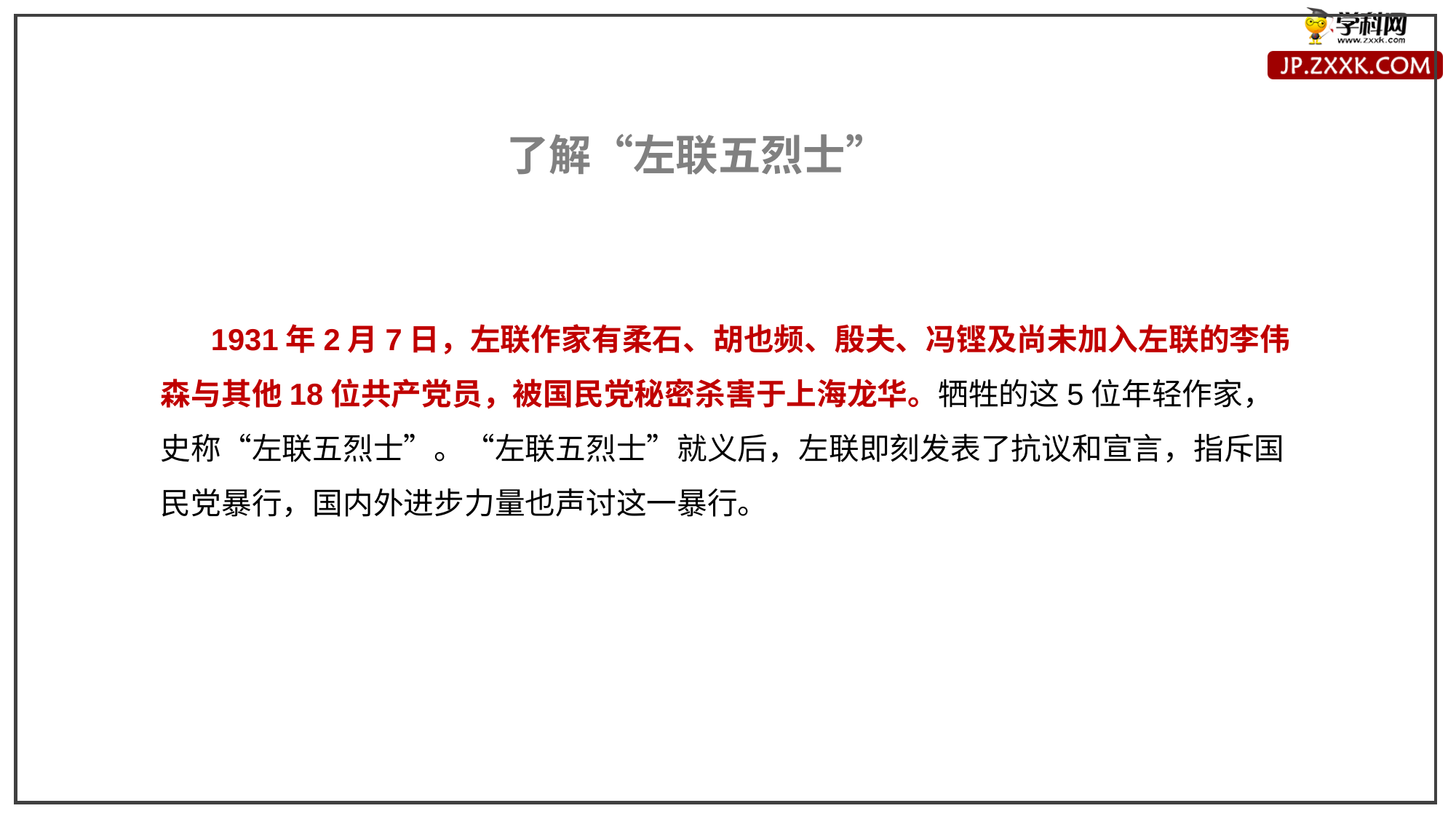

了解“左联五烈士”
      1931年2月7日，左联作家有柔石、胡也频、殷夫、冯铿及尚未加入左联的李伟森与其他18位共产党员，被国民党秘密杀害于上海龙华。牺牲的这5位年轻作家，史称“左联五烈士”。“左联五烈士”就义后，左联即刻发表了抗议和宣言，指斥国民党暴行，国内外进步力量也声讨这一暴行。